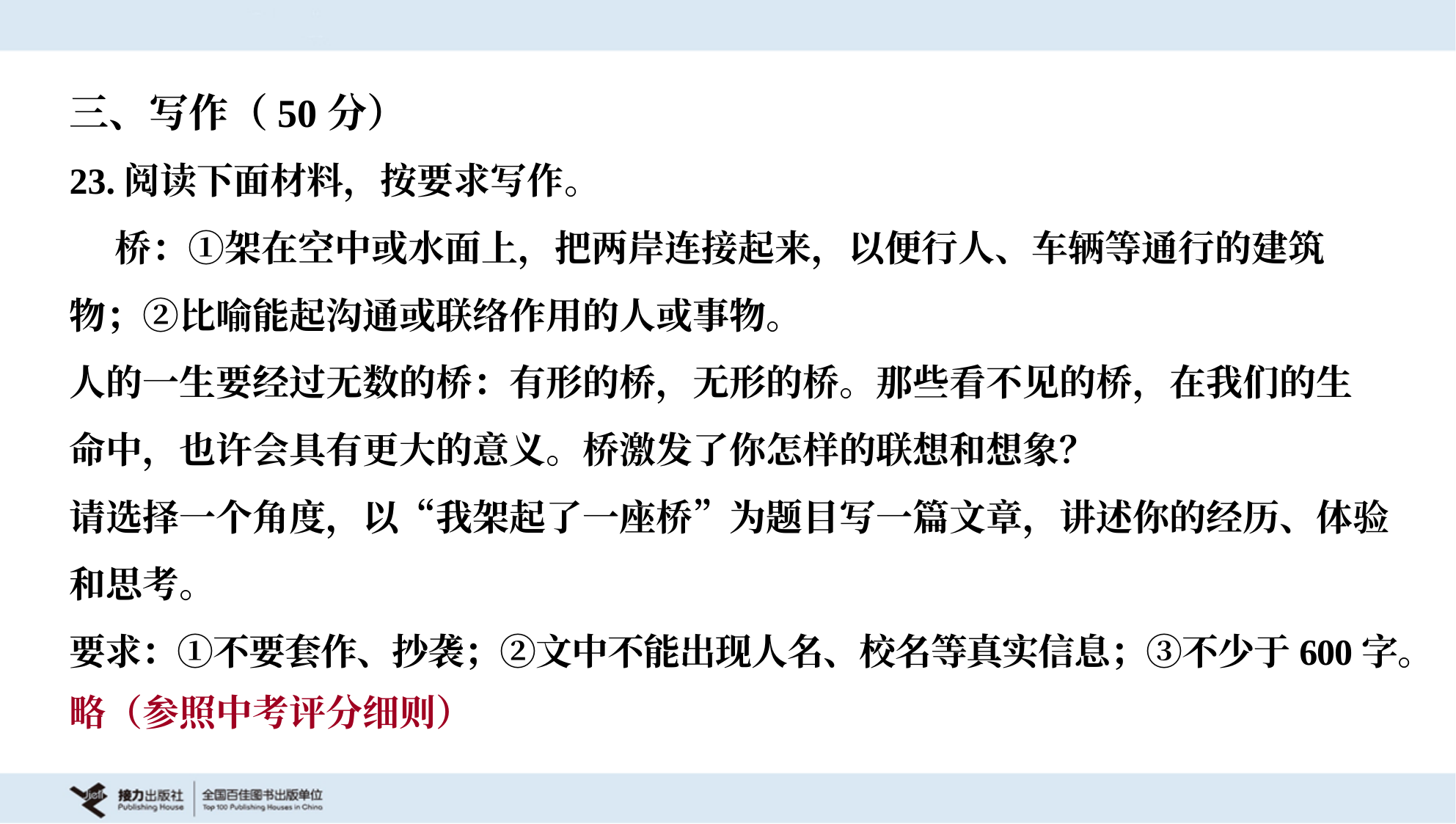

三、写作（50分）
23.阅读下面材料，按要求写作。
    桥：①架在空中或水面上，把两岸连接起来，以便行人、车辆等通行的建筑
物；②比喻能起沟通或联络作用的人或事物。
人的一生要经过无数的桥：有形的桥，无形的桥。那些看不见的桥，在我们的生
命中，也许会具有更大的意义。桥激发了你怎样的联想和想象？
请选择一个角度，以“我架起了一座桥”为题目写一篇文章，讲述你的经历、体验
和思考。
要求：①不要套作、抄袭；②文中不能出现人名、校名等真实信息；③不少于600字。
略（参照中考评分细则）